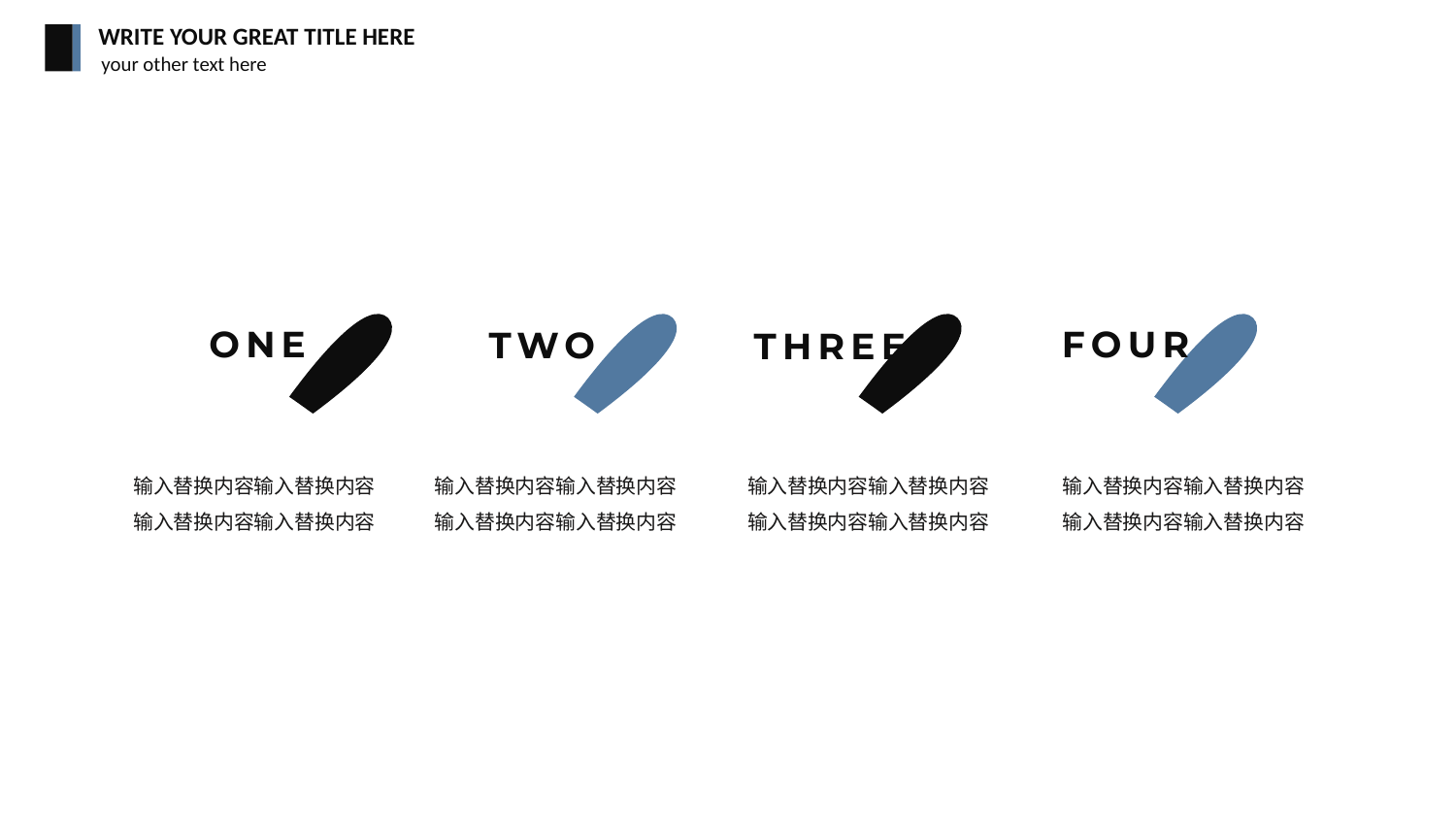

WRITE YOUR GREAT TITLE HERE

your other text here
ONE
FOUR

TWO
THREE
输入替换内容输入替换内容
输入替换内容输入替换内容

输入替换内容输入替换内容
输入替换内容输入替换内容

输入替换内容输入替换内容
输入替换内容输入替换内容

输入替换内容输入替换内容
输入替换内容输入替换内容